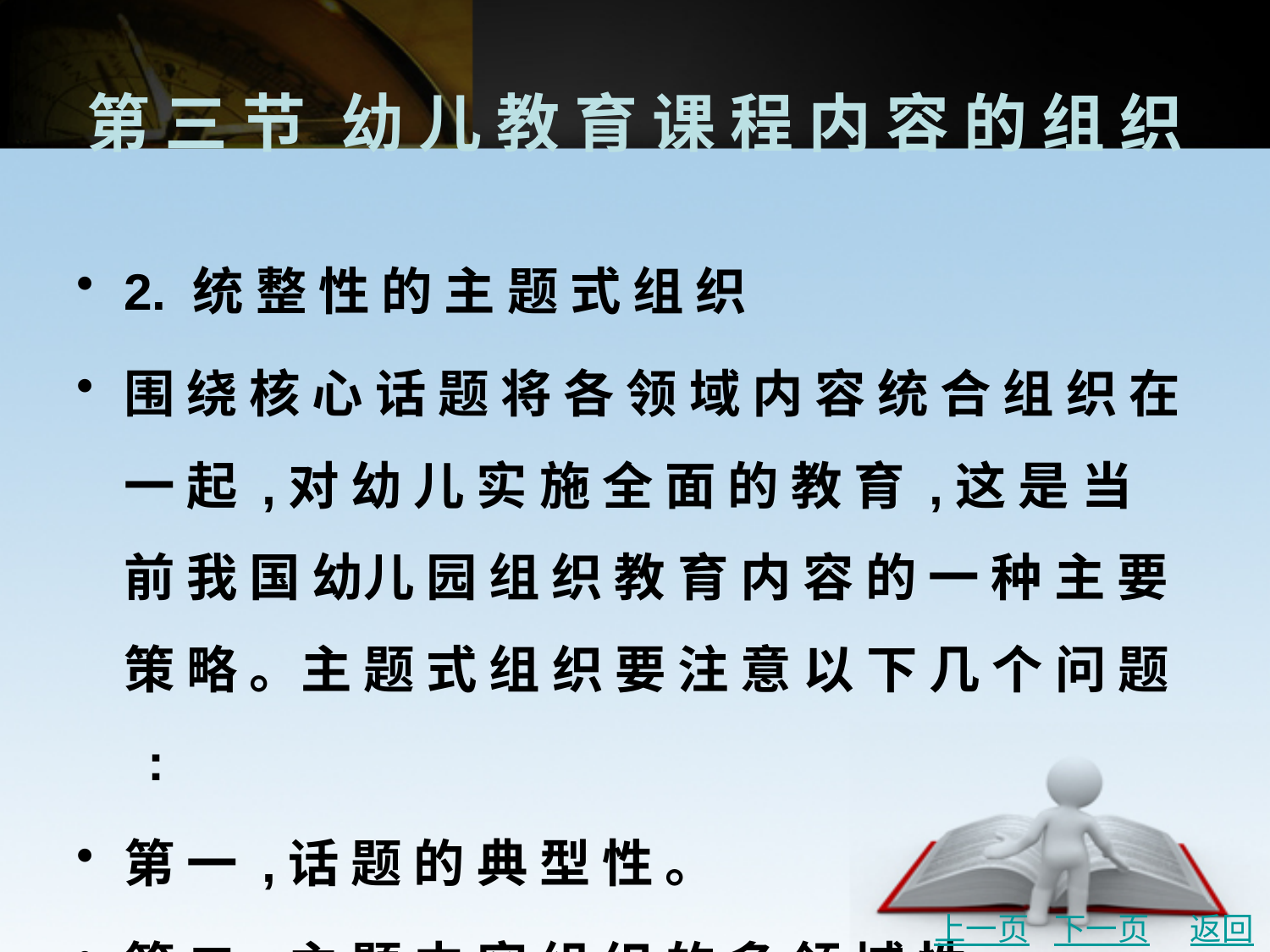

# 第 三 节	幼 儿 教 育 课 程 内 容 的 组 织
2. 统 整 性 的 主 题 式 组 织
围 绕 核 心 话 题 将 各 领 域 内 容 统 合 组 织 在 一 起 ,对 幼 儿 实 施 全 面 的 教 育 ,这 是 当 前 我 国 幼儿 园 组 织 教 育 内 容 的 一 种 主 要 策 略 。主 题 式 组 织 要 注 意 以 下 几 个 问 题 :
第 一 ,话 题 的 典 型 性 。
第 二 ,主 题 内 容 组 织 的 多 领 域 性 。
第 三 ,主 题 活 动 形 式 的 多 样 性 。
上一页
下一页
返回